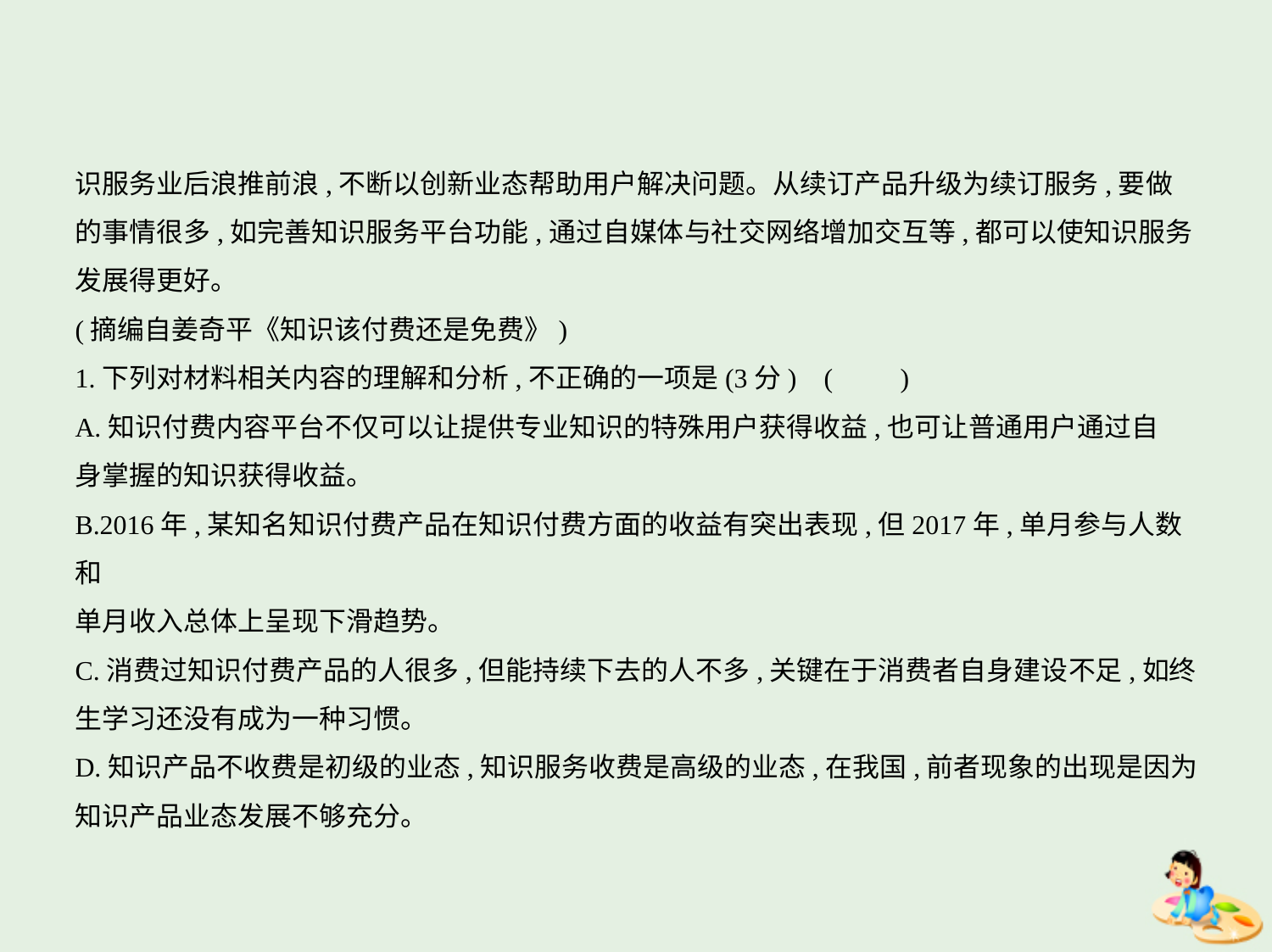

识服务业后浪推前浪,不断以创新业态帮助用户解决问题。从续订产品升级为续订服务,要做
的事情很多,如完善知识服务平台功能,通过自媒体与社交网络增加交互等,都可以使知识服务
发展得更好。
(摘编自姜奇平《知识该付费还是免费》)
1.下列对材料相关内容的理解和分析,不正确的一项是(3分) (　　)
A.知识付费内容平台不仅可以让提供专业知识的特殊用户获得收益,也可让普通用户通过自
身掌握的知识获得收益。
B.2016年,某知名知识付费产品在知识付费方面的收益有突出表现,但2017年,单月参与人数和
单月收入总体上呈现下滑趋势。
C.消费过知识付费产品的人很多,但能持续下去的人不多,关键在于消费者自身建设不足,如终
生学习还没有成为一种习惯。
D.知识产品不收费是初级的业态,知识服务收费是高级的业态,在我国,前者现象的出现是因为
知识产品业态发展不够充分。